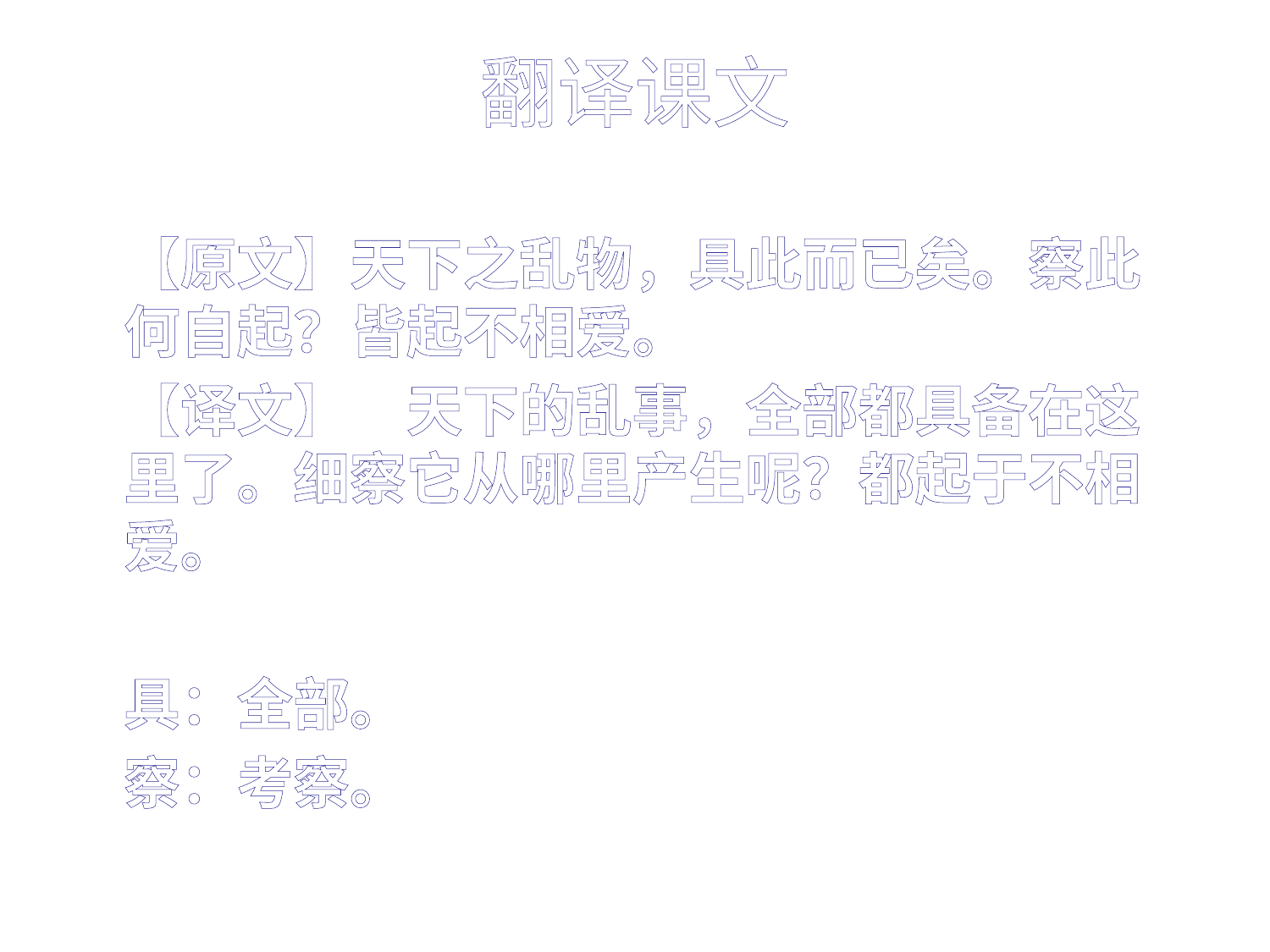

# 翻译课文
【原文】天下之乱物，具此而已矣。察此何自起？皆起不相爱。
【译文】　天下的乱事，全部都具备在这里了。细察它从哪里产生呢？都起于不相爱。

具：全部。
察：考察。